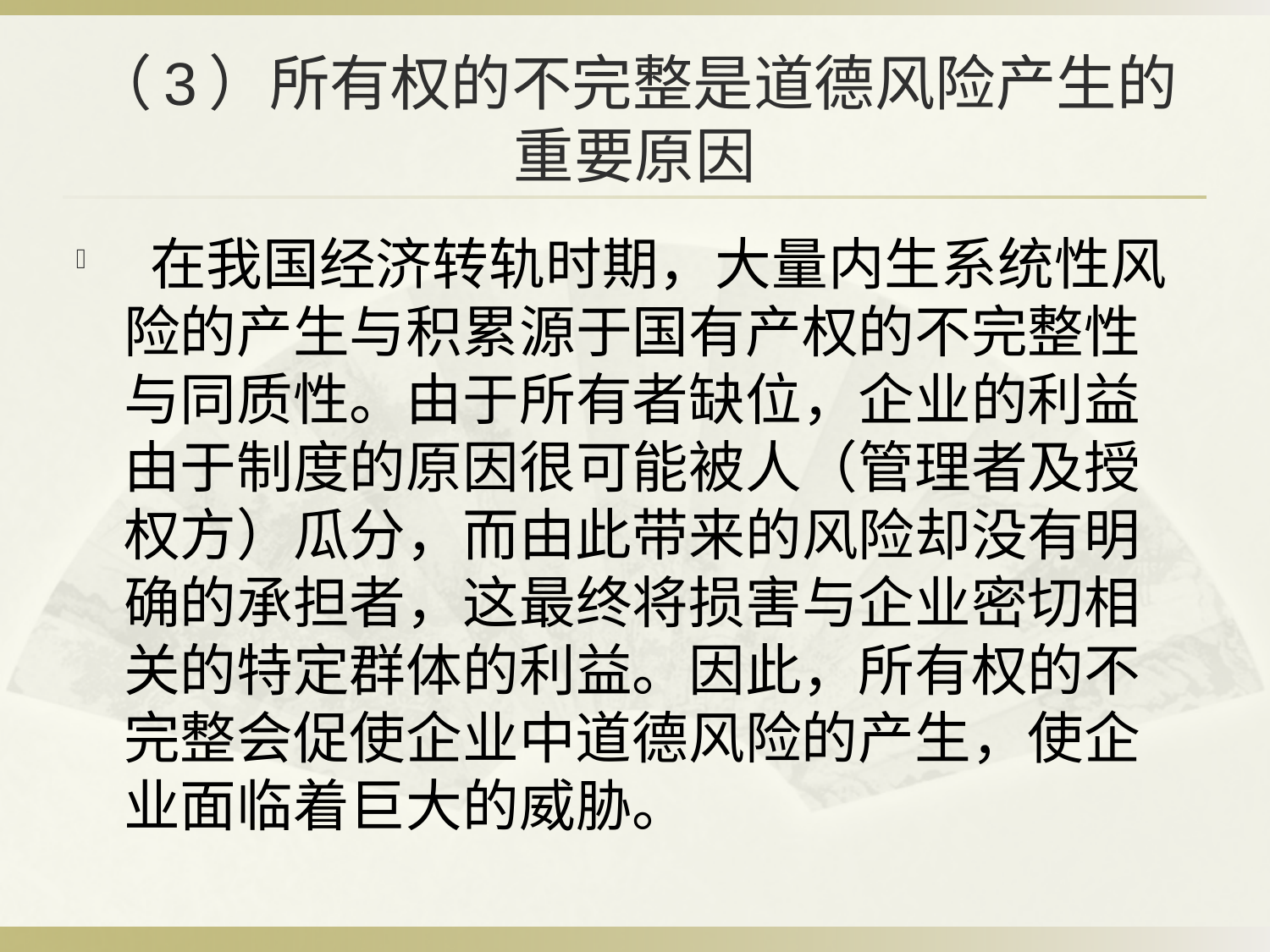

# （3）所有权的不完整是道德风险产生的重要原因
 在我国经济转轨时期，大量内生系统性风险的产生与积累源于国有产权的不完整性 与同质性。由于所有者缺位，企业的利益由于制度的原因很可能被人（管理者及授权方）瓜分，而由此带来的风险却没有明确的承担者，这最终将损害与企业密切相关的特定群体的利益。因此，所有权的不完整会促使企业中道德风险的产生，使企业面临着巨大的威胁。